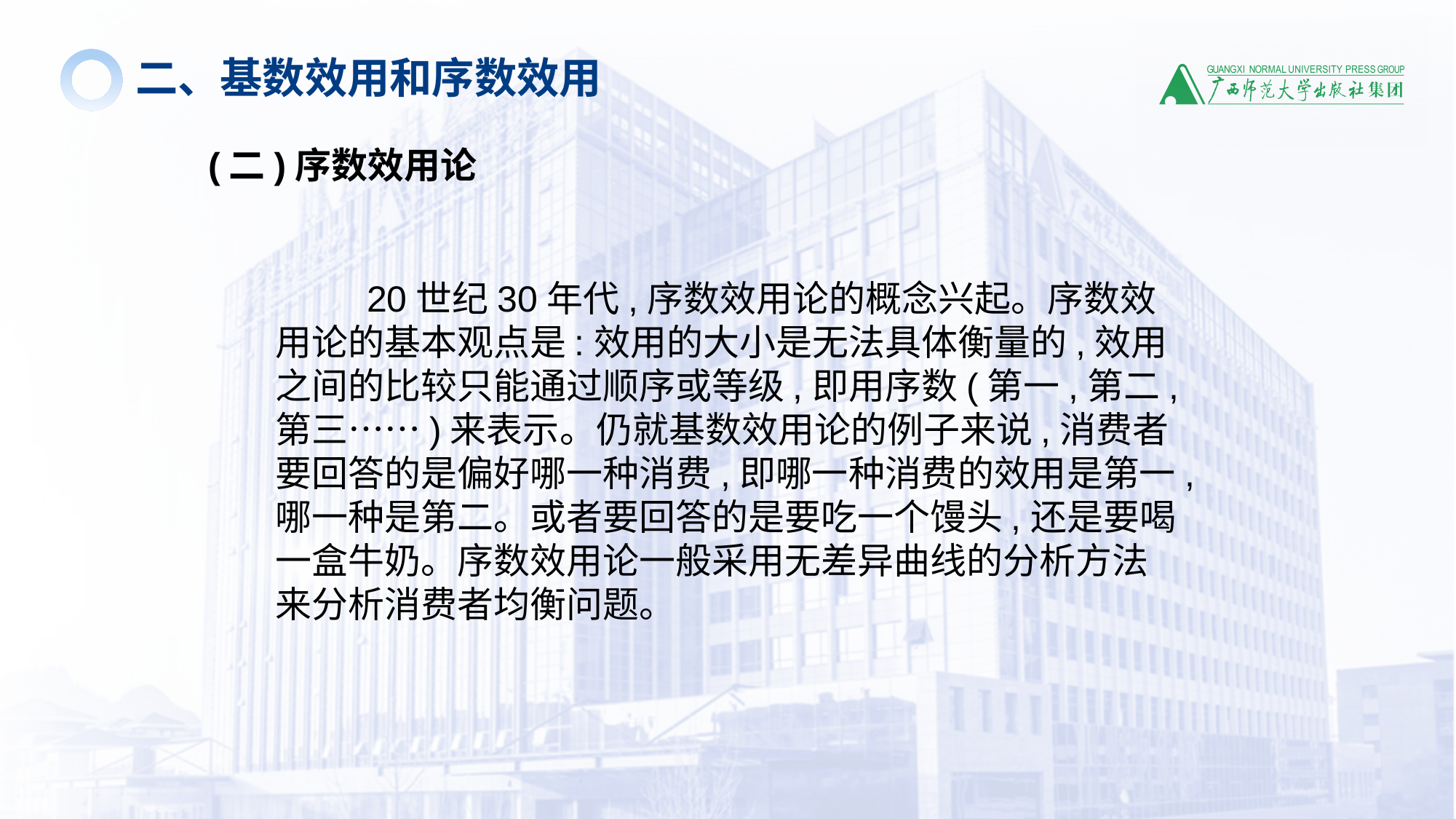

二、基数效用和序数效用

(二)序数效用论
         20世纪30年代,序数效用论的概念兴起。序数效用论的基本观点是:效用的大小是无法具体衡量的,效用之间的比较只能通过顺序或等级,即用序数(第一,第二,第三……)来表示。仍就基数效用论的例子来说,消费者要回答的是偏好哪一种消费,即哪一种消费的效用是第一,哪一种是第二。或者要回答的是要吃一个馒头,还是要喝一盒牛奶。序数效用论一般采用无差异曲线的分析方法来分析消费者均衡问题。